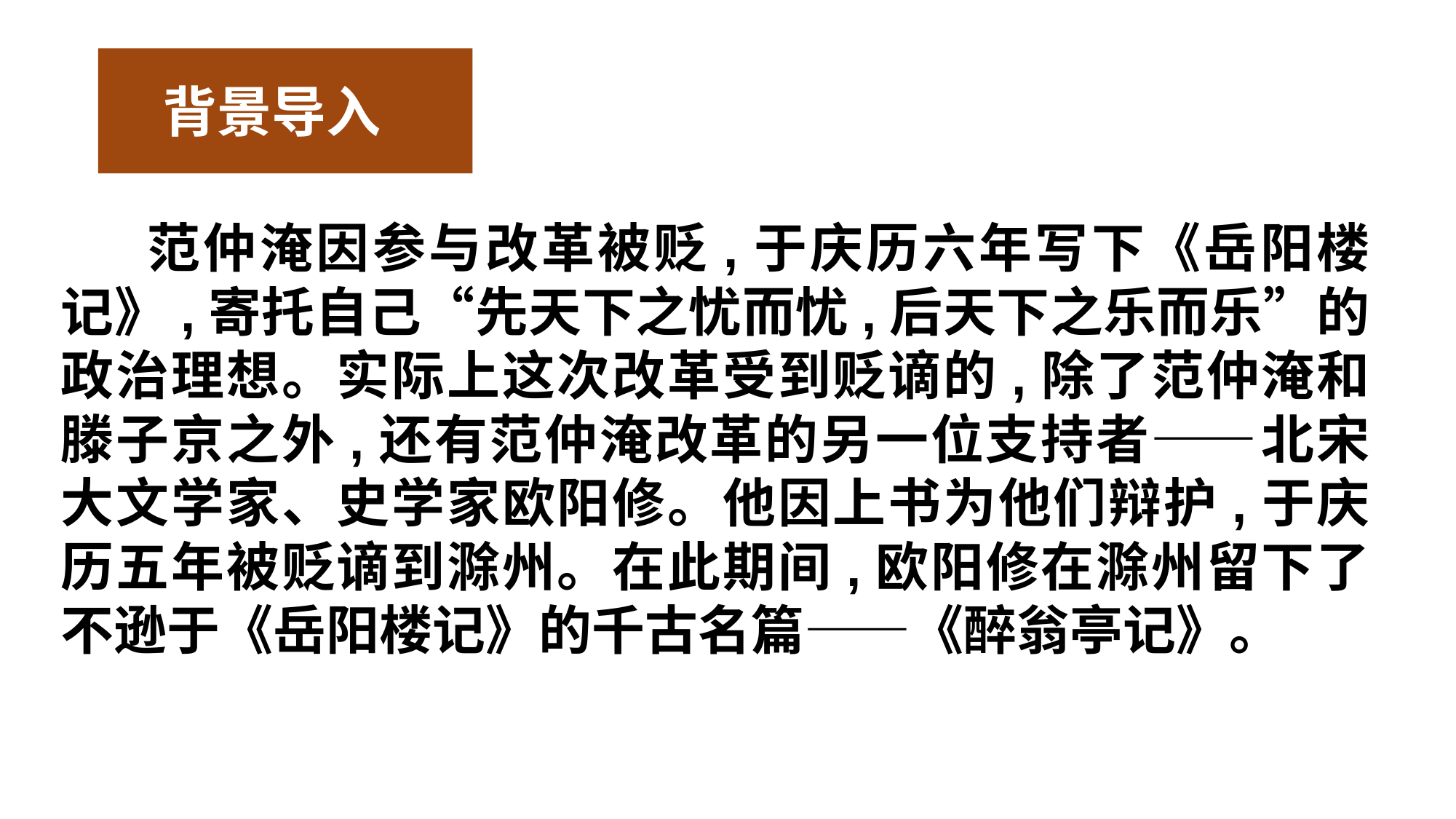

背景导入
     范仲淹因参与改革被贬,于庆历六年写下《岳阳楼记》,寄托自己“先天下之忧而忧,后天下之乐而乐”的政治理想。实际上这次改革受到贬谪的,除了范仲淹和滕子京之外,还有范仲淹改革的另一位支持者——北宋大文学家、史学家欧阳修。他因上书为他们辩护,于庆历五年被贬谪到滁州。在此期间,欧阳修在滁州留下了不逊于《岳阳楼记》的千古名篇——《醉翁亭记》。